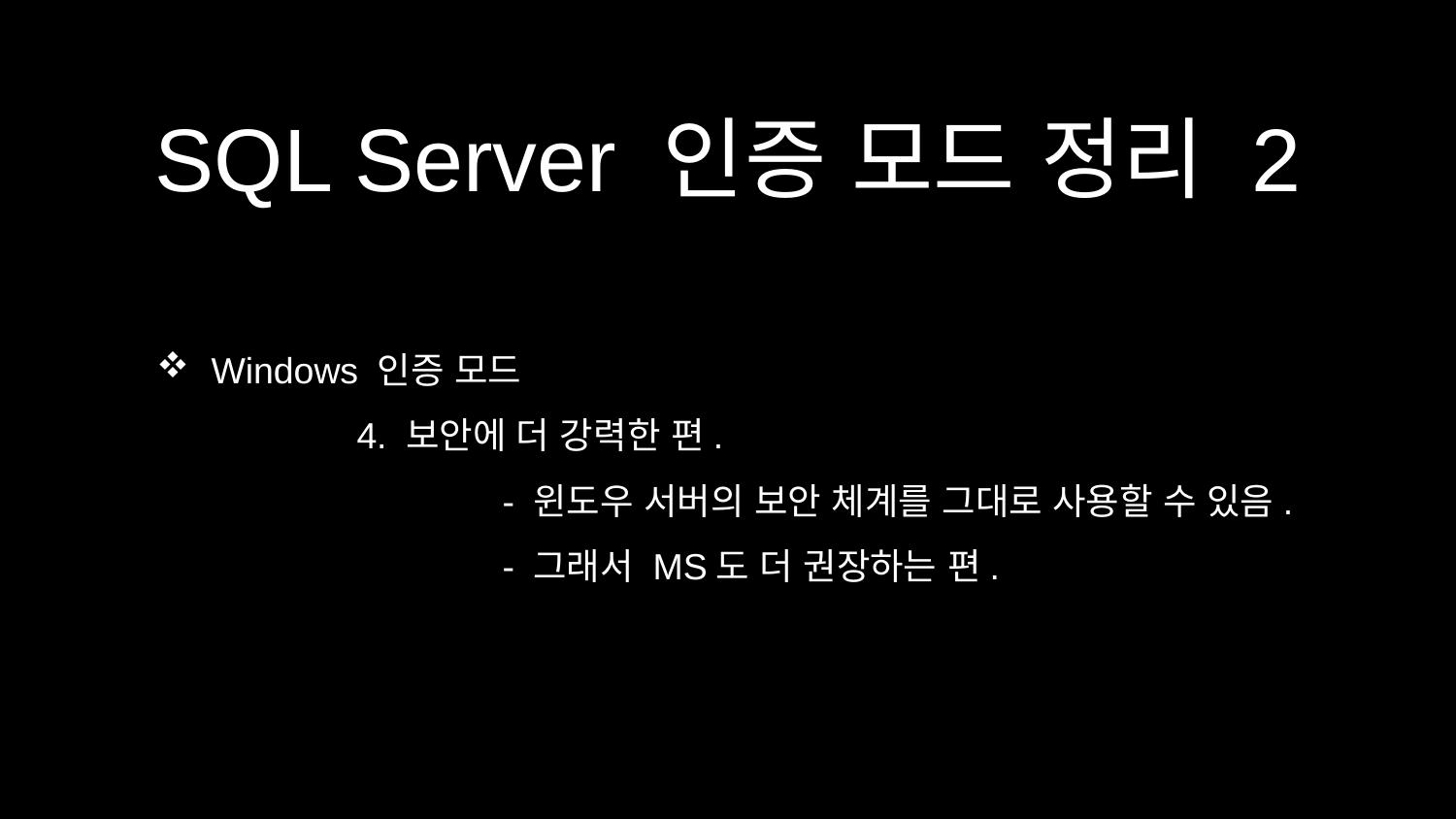

# SQL Server 인증 모드 정리 2
Windows 인증 모드
	4. 보안에 더 강력한 편.
		- 윈도우 서버의 보안 체계를 그대로 사용할 수 있음.
		- 그래서 MS도 더 권장하는 편.